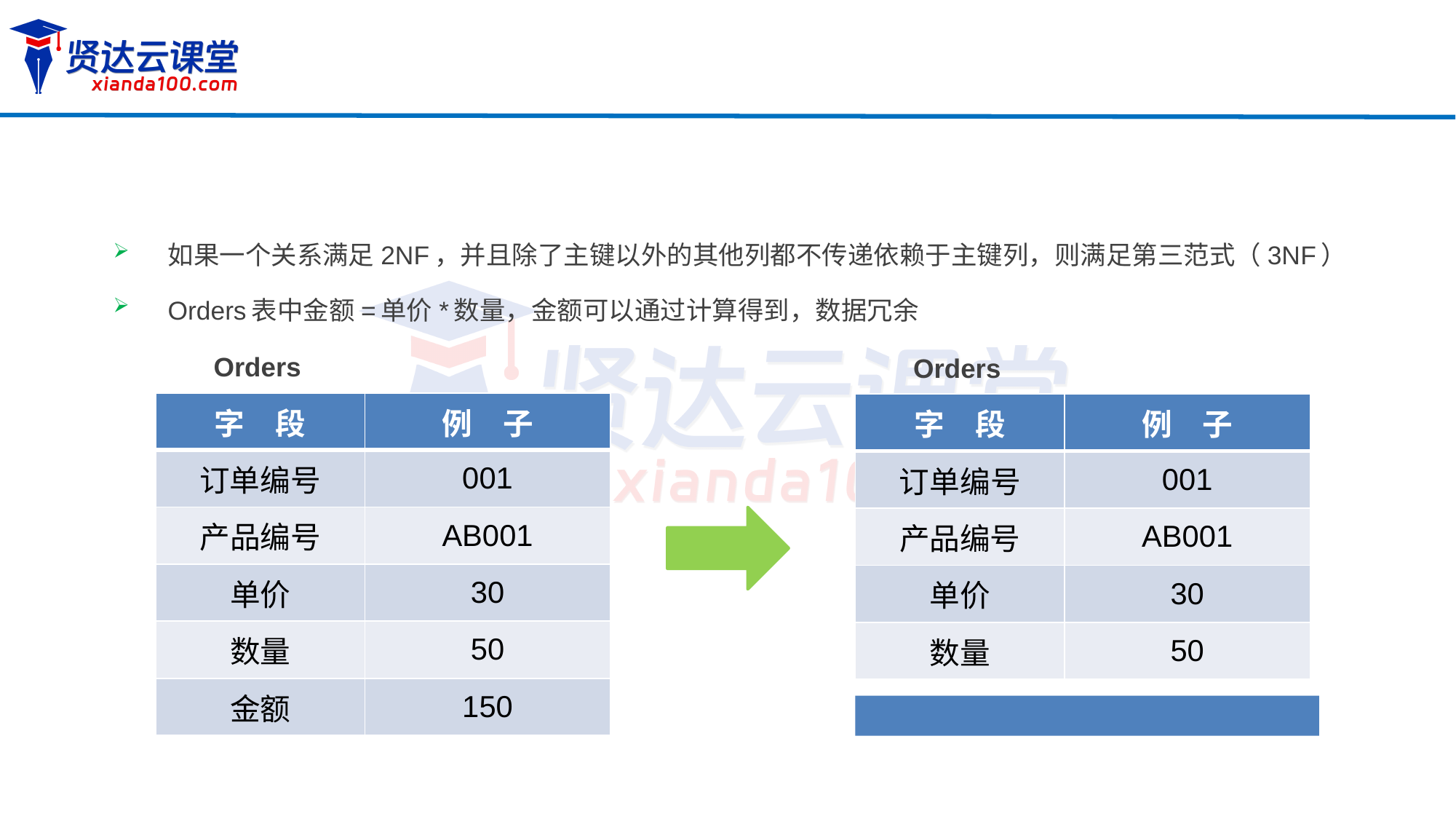

如果一个关系满足2NF，并且除了主键以外的其他列都不传递依赖于主键列，则满足第三范式（3NF）
Orders表中金额=单价*数量，金额可以通过计算得到，数据冗余
Orders
Orders
| 字　段 | 例　子 |
| --- | --- |
| 订单编号 | 001 |
| 产品编号 | AB001 |
| 单价 | 30 |
| 数量 | 50 |
| 金额 | 150 |
| 字　段 | 例　子 |
| --- | --- |
| 订单编号 | 001 |
| 产品编号 | AB001 |
| 单价 | 30 |
| 数量 | 50 |